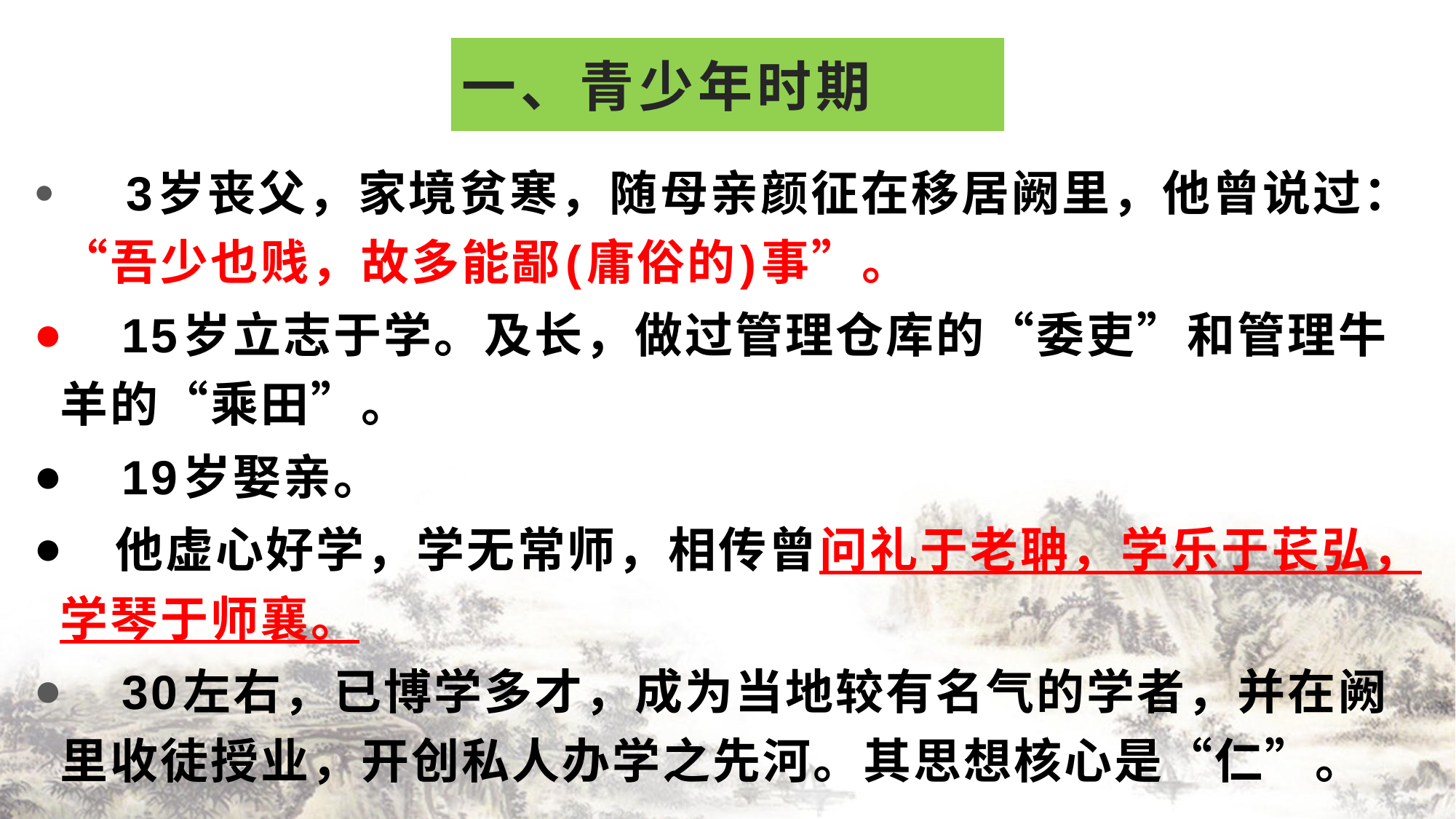

# 一、青少年时期
     3岁丧父，家境贫寒，随母亲颜征在移居阙里，他曾说过：“吾少也贱，故多能鄙(庸俗的)事”。
    15岁立志于学。及长，做过管理仓库的“委吏”和管理牛羊的“乘田”。
    19岁娶亲。
    他虚心好学，学无常师，相传曾问礼于老聃，学乐于苌弘，学琴于师襄。
    30左右，已博学多才，成为当地较有名气的学者，并在阙里收徒授业，开创私人办学之先河。其思想核心是“仁”。